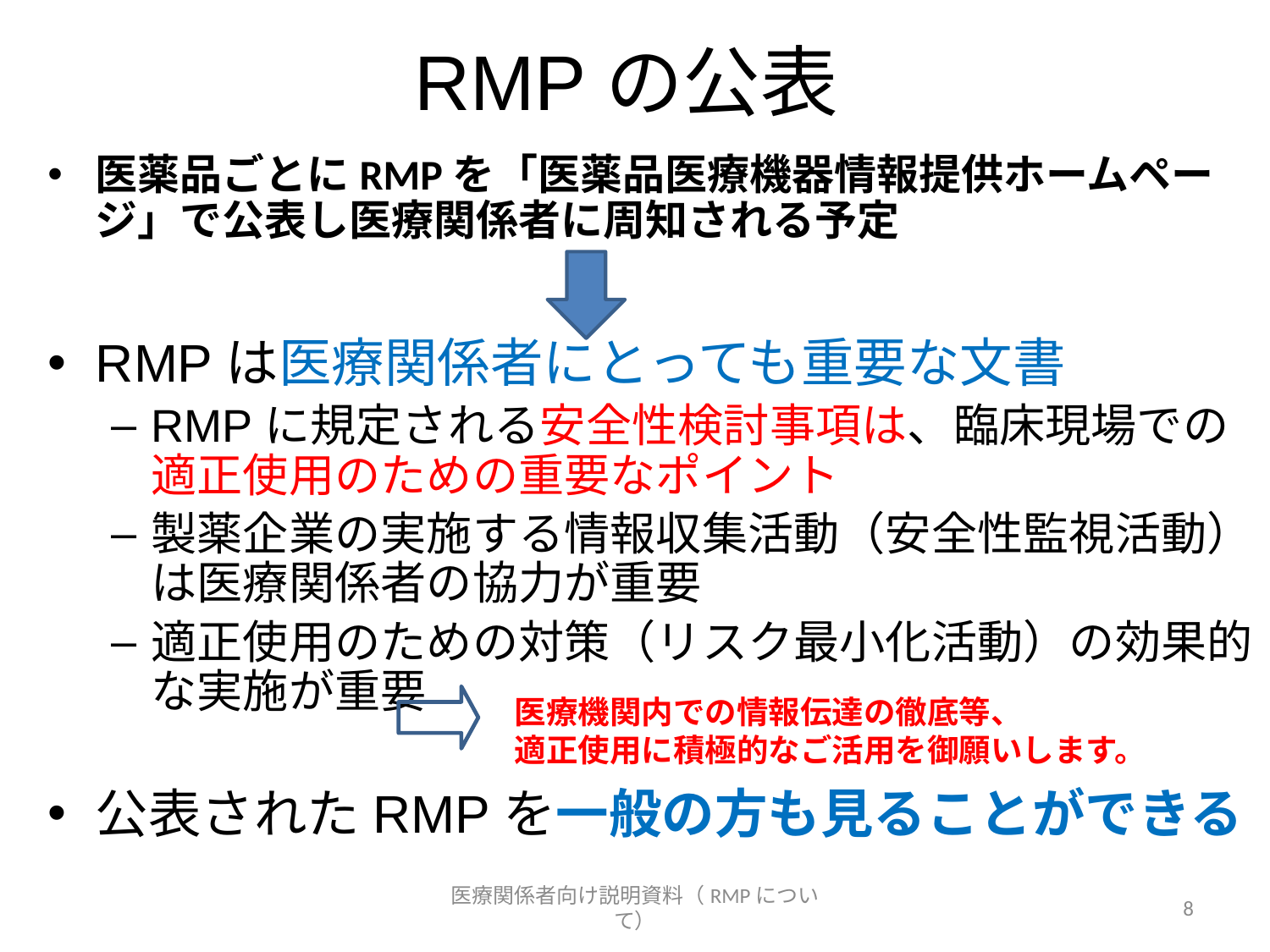

# RMPの公表
医薬品ごとにRMPを「医薬品医療機器情報提供ホームページ」で公表し医療関係者に周知される予定

RMPは医療関係者にとっても重要な文書
RMPに規定される安全性検討事項は、臨床現場での適正使用のための重要なポイント
製薬企業の実施する情報収集活動（安全性監視活動）は医療関係者の協力が重要
適正使用のための対策（リスク最小化活動）の効果的な実施が重要

公表されたRMPを一般の方も見ることができる

医療機関内での情報伝達の徹底等、
適正使用に積極的なご活用を御願いします。
医療関係者向け説明資料（RMPについて）
8